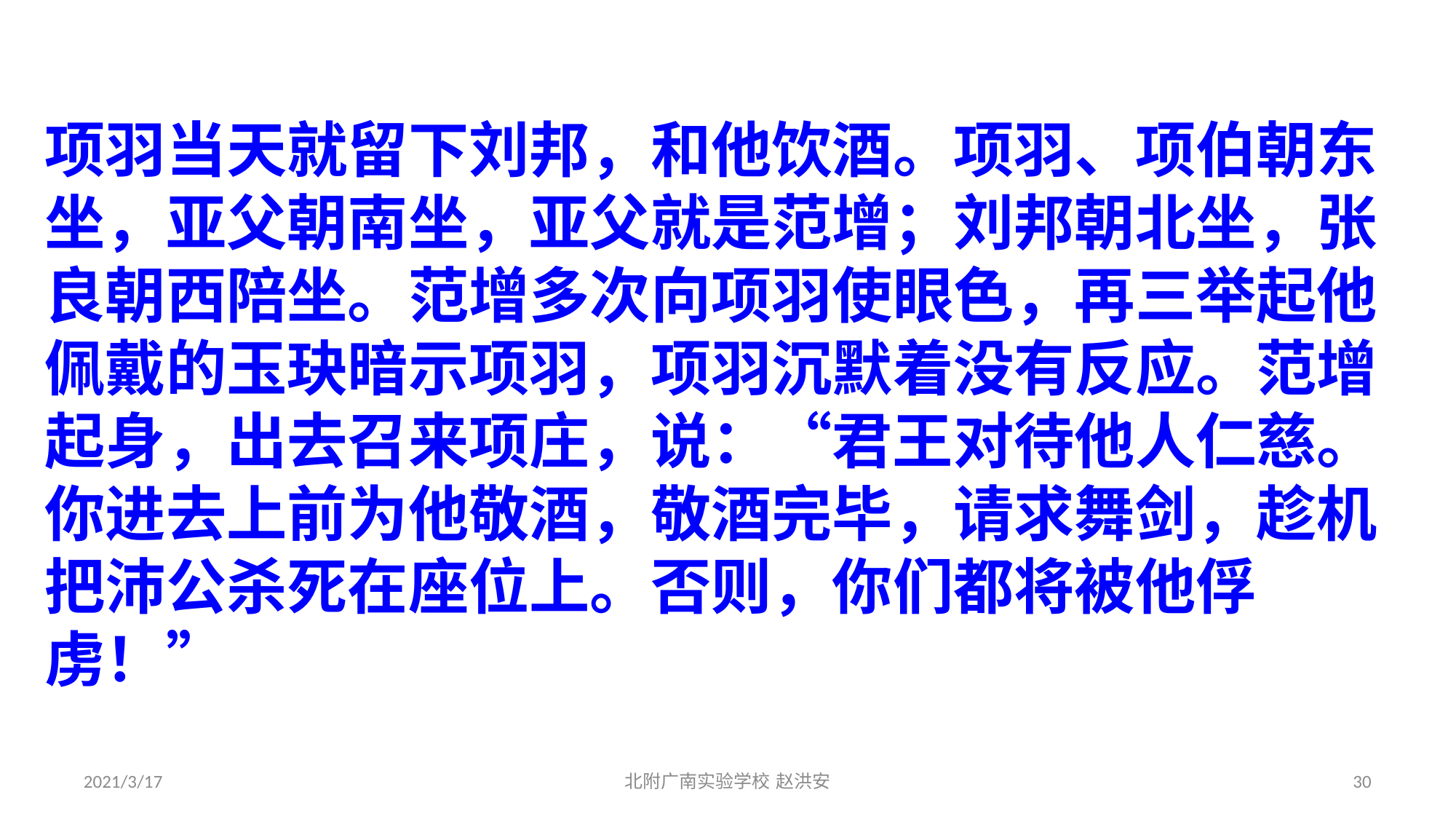

项羽当天就留下刘邦，和他饮酒。项羽、项伯朝东坐，亚父朝南坐，亚父就是范增；刘邦朝北坐，张良朝西陪坐。范增多次向项羽使眼色，再三举起他佩戴的玉玦暗示项羽，项羽沉默着没有反应。范增起身，出去召来项庄，说：“君王对待他人仁慈。你进去上前为他敬酒，敬酒完毕，请求舞剑，趁机把沛公杀死在座位上。否则，你们都将被他俘虏！”
2021/3/17
北附广南实验学校 赵洪安
30